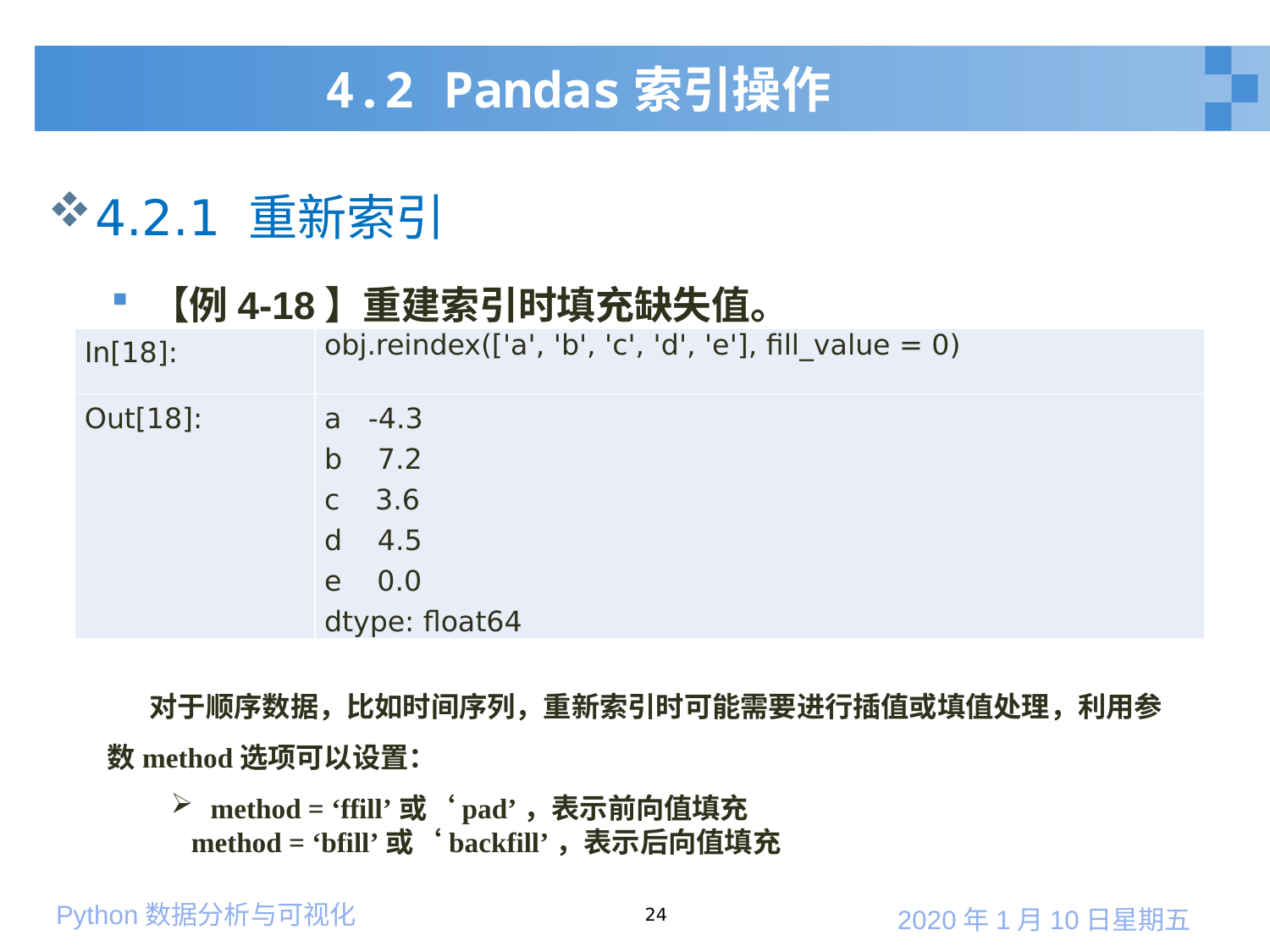

# 4.2 Pandas索引操作
4.2.1 重新索引
【例4-18】重建索引时填充缺失值。
| In[18]: | obj.reindex(['a', 'b', 'c', 'd', 'e'], fill\_value = 0) |
| --- | --- |
| Out[18]: | a -4.3 b 7.2 c 3.6 d 4.5 e 0.0 dtype: float64 |
对于顺序数据，比如时间序列，重新索引时可能需要进行插值或填值处理，利用参数method选项可以设置：
method = ‘ffill’或‘pad’，表示前向值填充
            method = ‘bfill’或‘backfill’，表示后向值填充
24
2020年1月10日星期五